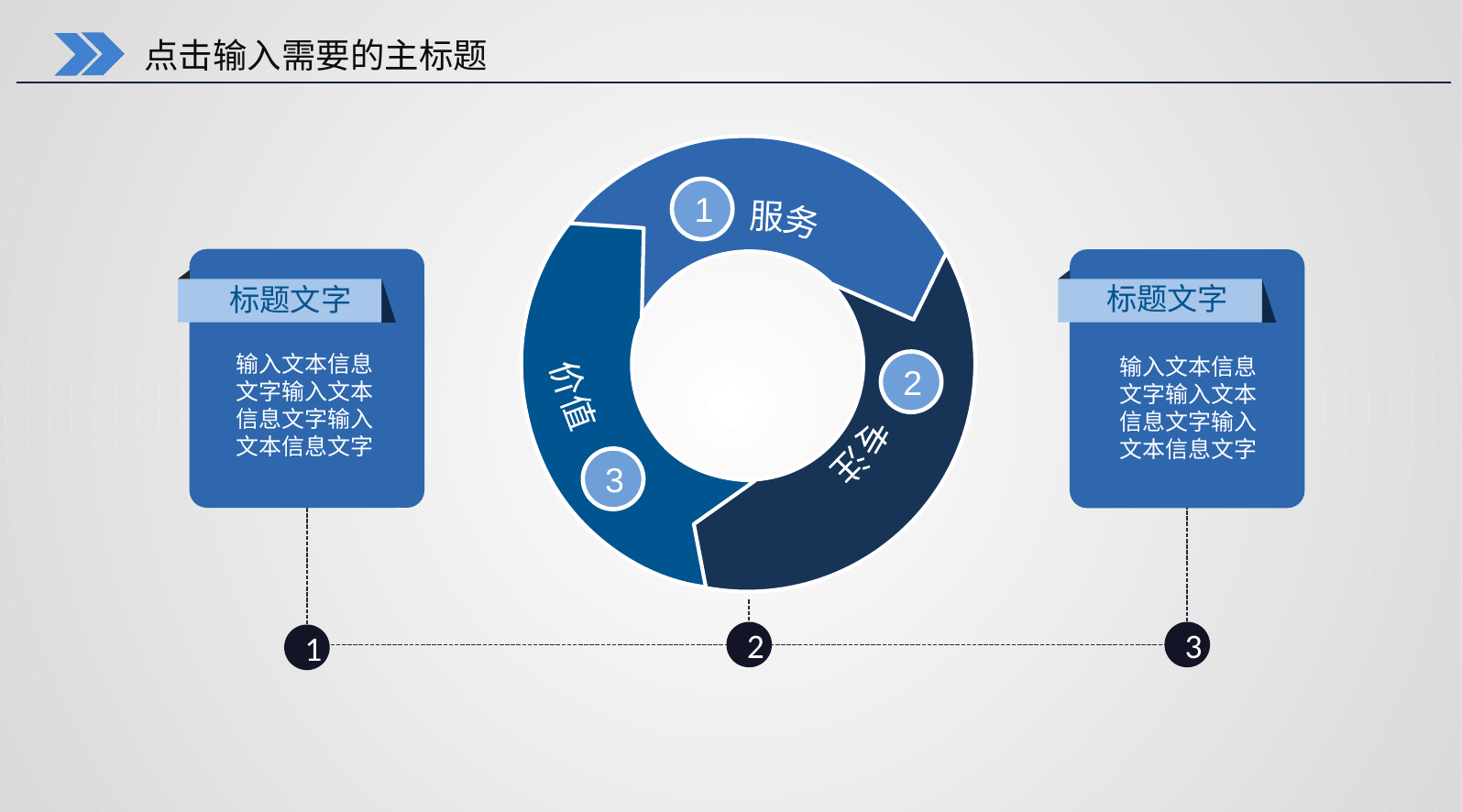

点击输入需要的主标题

服务
价值
专注
1

标题文字
标题文字
输入文本信息
文字输入文本
信息文字输入
文本信息文字
输入文本信息
文字输入文本
信息文字输入
文本信息文字
2
3
2
3
1